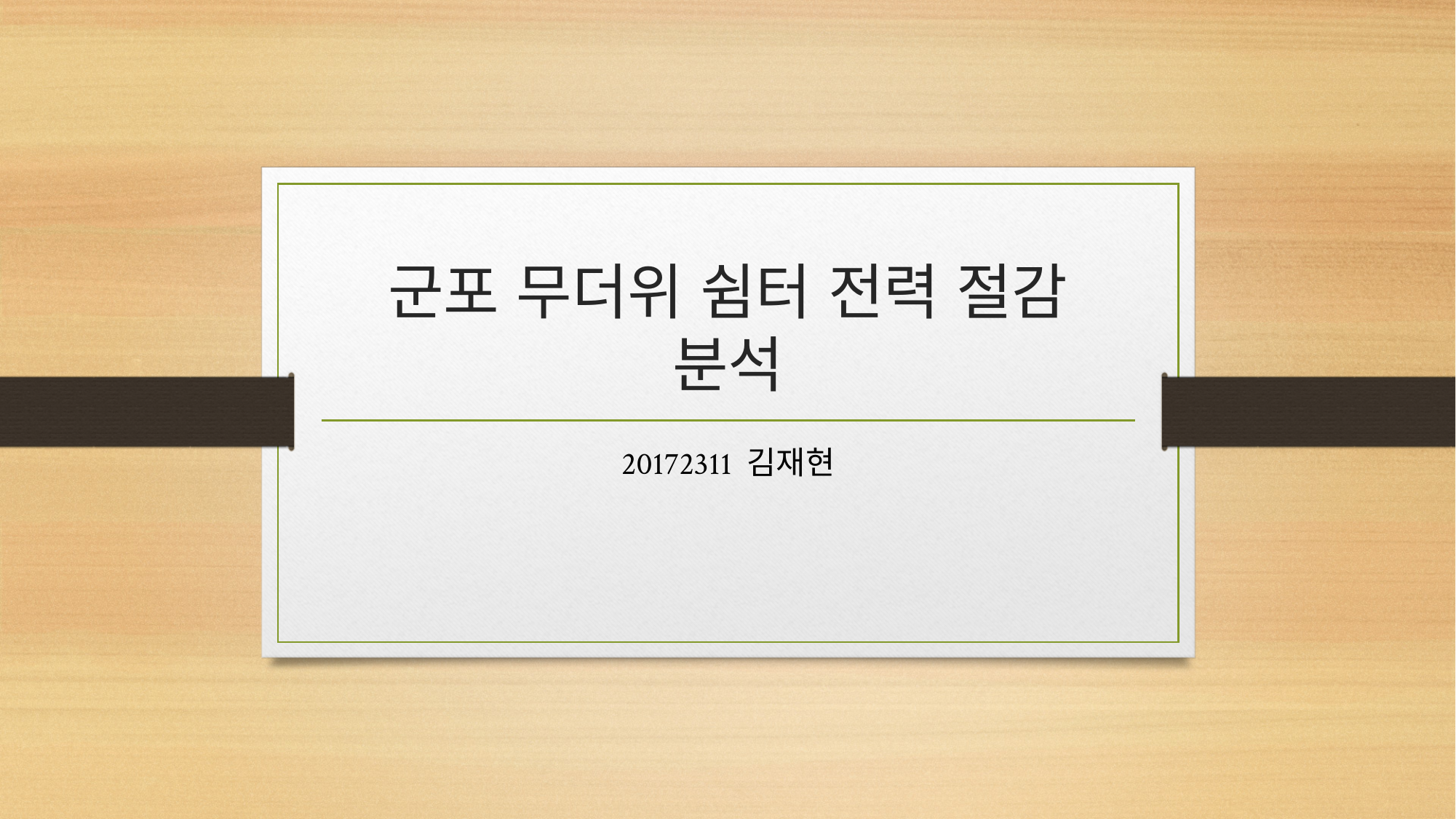

# 군포 무더위 쉼터 전력 절감 분석
20172311 김재현